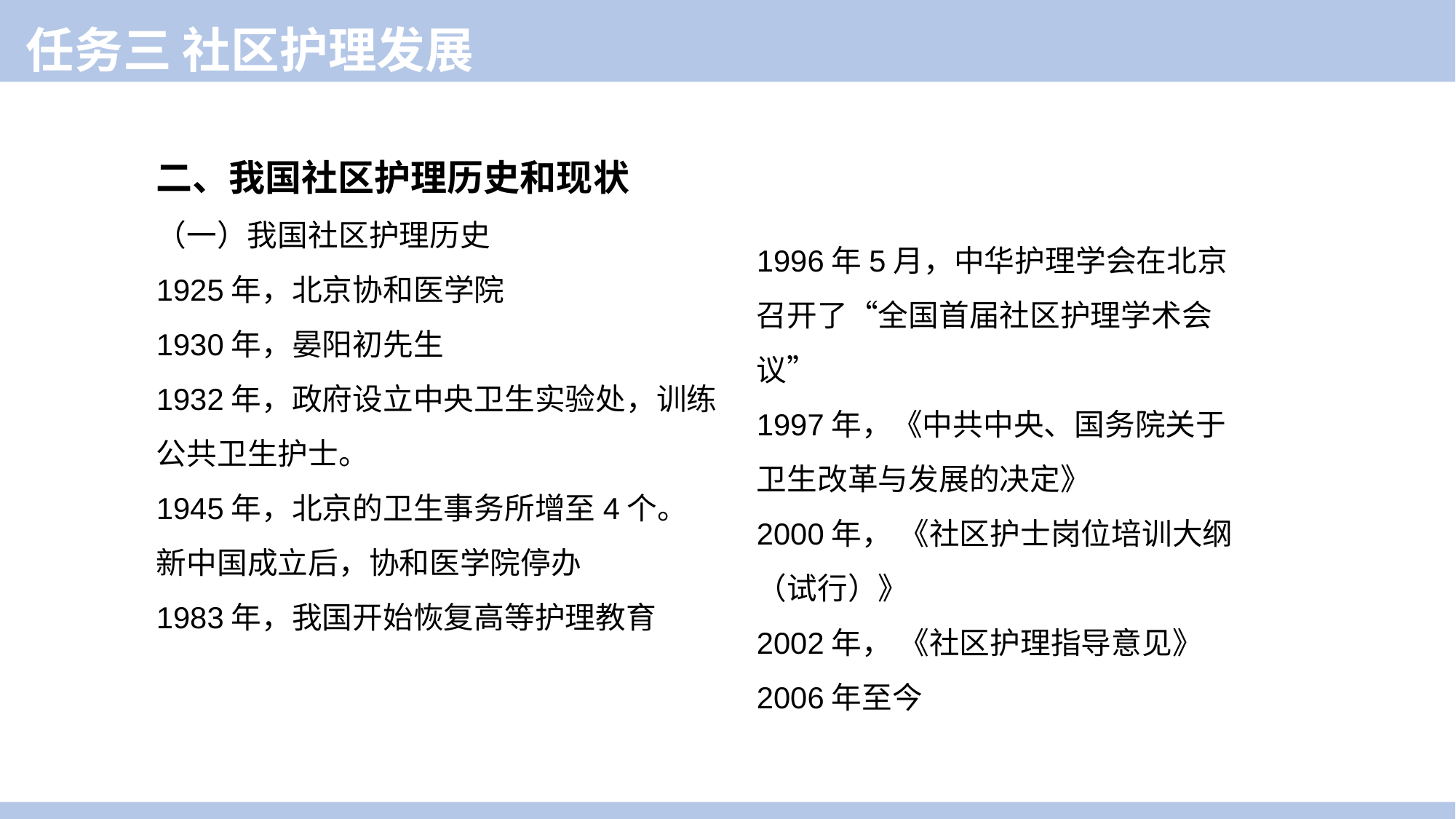

任务三 社区护理发展
二、我国社区护理历史和现状
（一）我国社区护理历史
1925年，北京协和医学院
1930年，晏阳初先生
1932年，政府设立中央卫生实验处，训练公共卫生护士。
1945年，北京的卫生事务所增至4个。
新中国成立后，协和医学院停办
1983年，我国开始恢复高等护理教育

1996年5月，中华护理学会在北京召开了“全国首届社区护理学术会议”
1997年，《中共中央、国务院关于卫生改革与发展的决定》
2000年， 《社区护士岗位培训大纲（试行）》
2002年， 《社区护理指导意见》
2006年至今